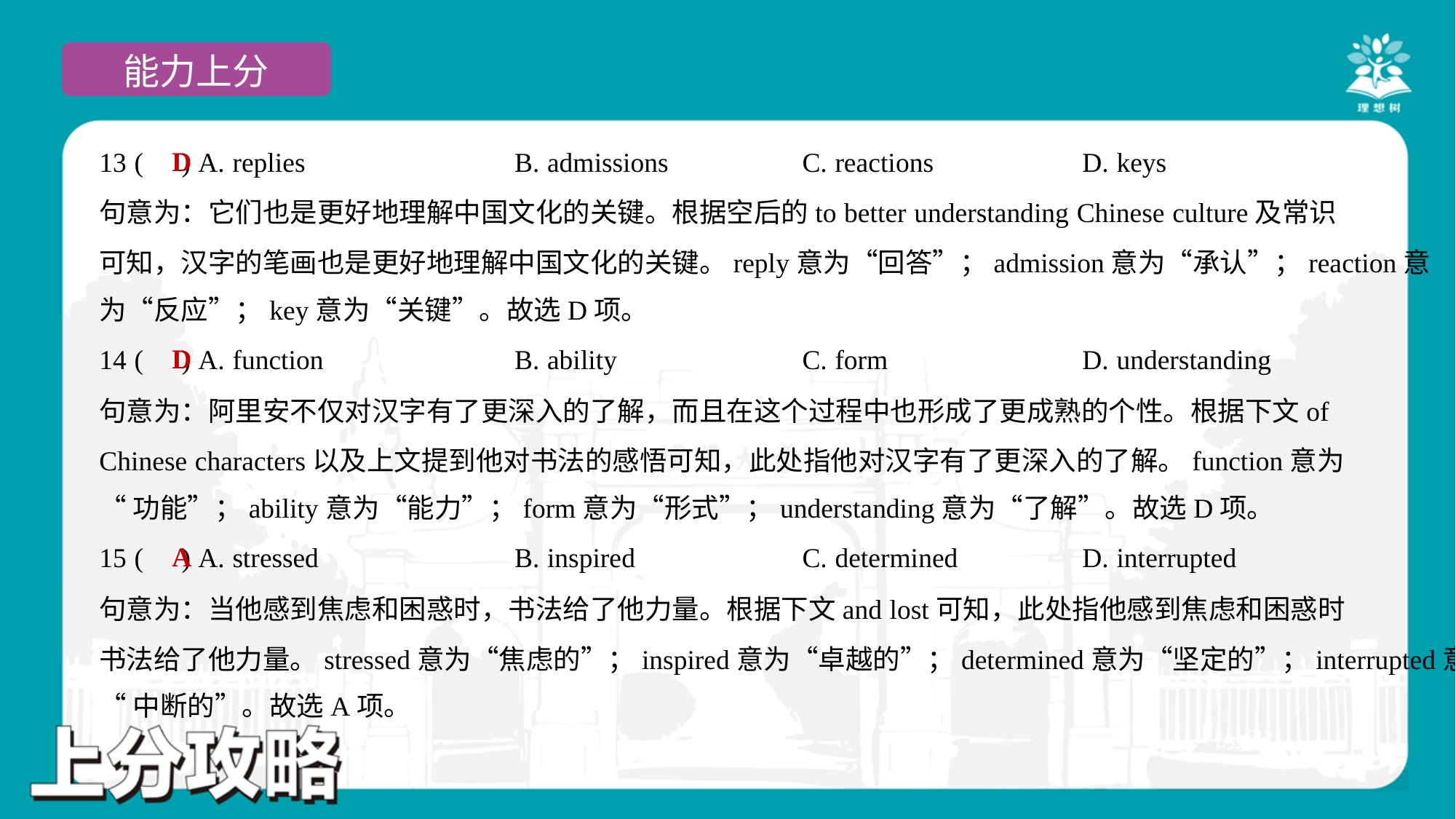

D
13 (     ) A. replies	B. admissions	C. reactions	D. keys
句意为：它们也是更好地理解中国文化的关键。根据空后的to better understanding Chinese culture及常识
可知，汉字的笔画也是更好地理解中国文化的关键。reply意为“回答”；admission意为“承认”；reaction意
为“反应”；key意为“关键”。故选D项。
D
14 (     ) A. function	B. ability	C. form	D. understanding
句意为：阿里安不仅对汉字有了更深入的了解，而且在这个过程中也形成了更成熟的个性。根据下文of
Chinese characters以及上文提到他对书法的感悟可知，此处指他对汉字有了更深入的了解。function意为
“功能”；ability意为“能力”；form意为“形式”；understanding意为“了解”。故选D项。
A
15 (     ) A. stressed	B. inspired	C. determined	D. interrupted
句意为：当他感到焦虑和困惑时，书法给了他力量。根据下文and lost可知，此处指他感到焦虑和困惑时
书法给了他力量。stressed意为“焦虑的”；inspired意为“卓越的”；determined意为“坚定的”；interrupted意为
“中断的”。故选A项。